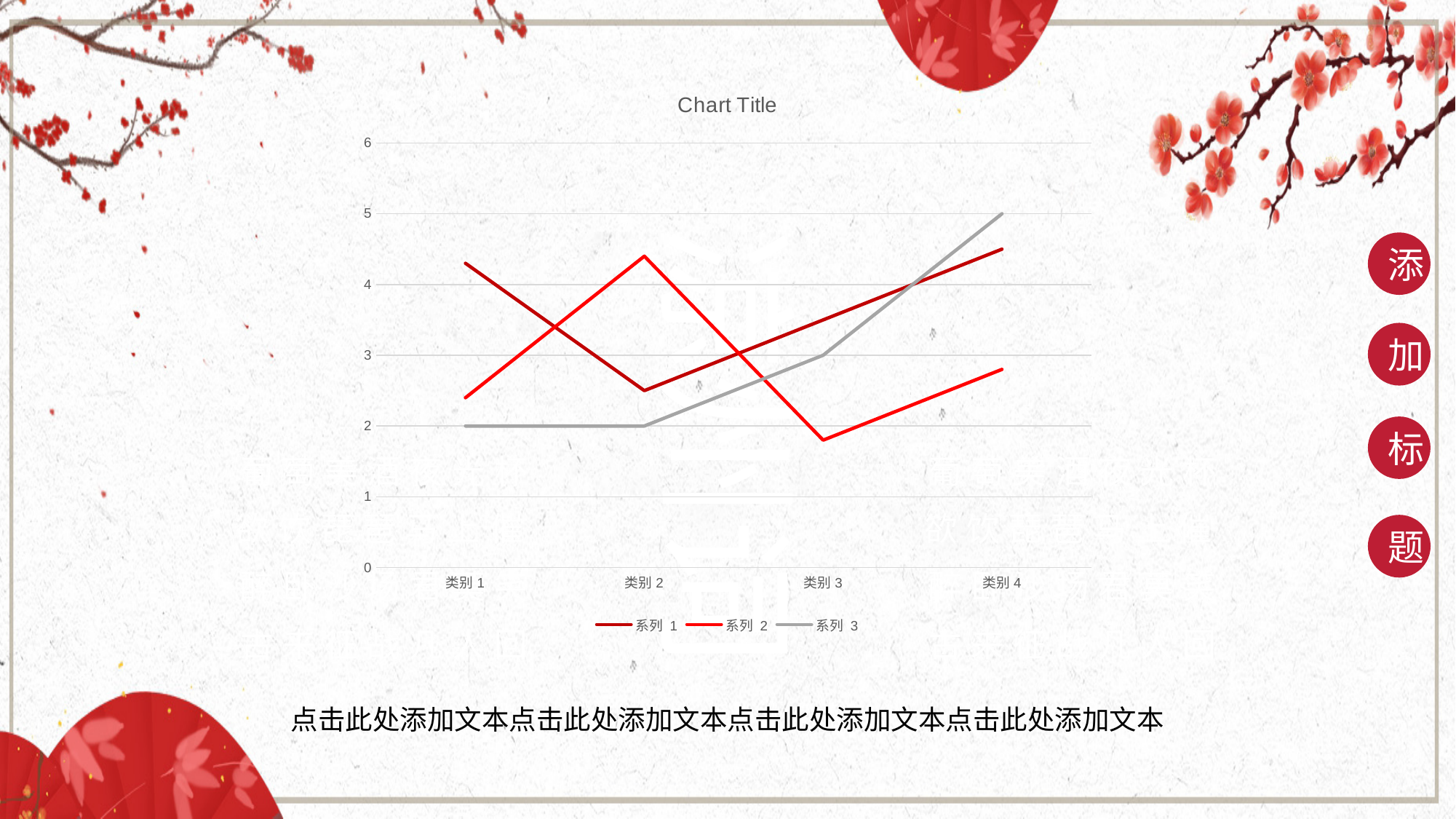

### Chart:

| Category | 系列 1 | 系列 2 | 系列 3 |
|---|---|---|---|
| 类别1 | 4.3 | 2.4 | 2.0 |
| 类别2 | 2.5 | 4.4 | 2.0 |
| 类别3 | 3.5 | 1.8 | 3.0 |
| 类别4 | 4.5 | 2.8 | 5.0 |
凉州词
添
加
标
葡萄美酒夜光杯
欲饮琵琶马上催
醉卧沙场君莫笑
古来征战几人回
葡萄美酒夜光杯
欲饮琵琶马上催
醉卧沙场君莫笑
古来征战几人回
题
点击此处添加文本点击此处添加文本点击此处添加文本点击此处添加文本